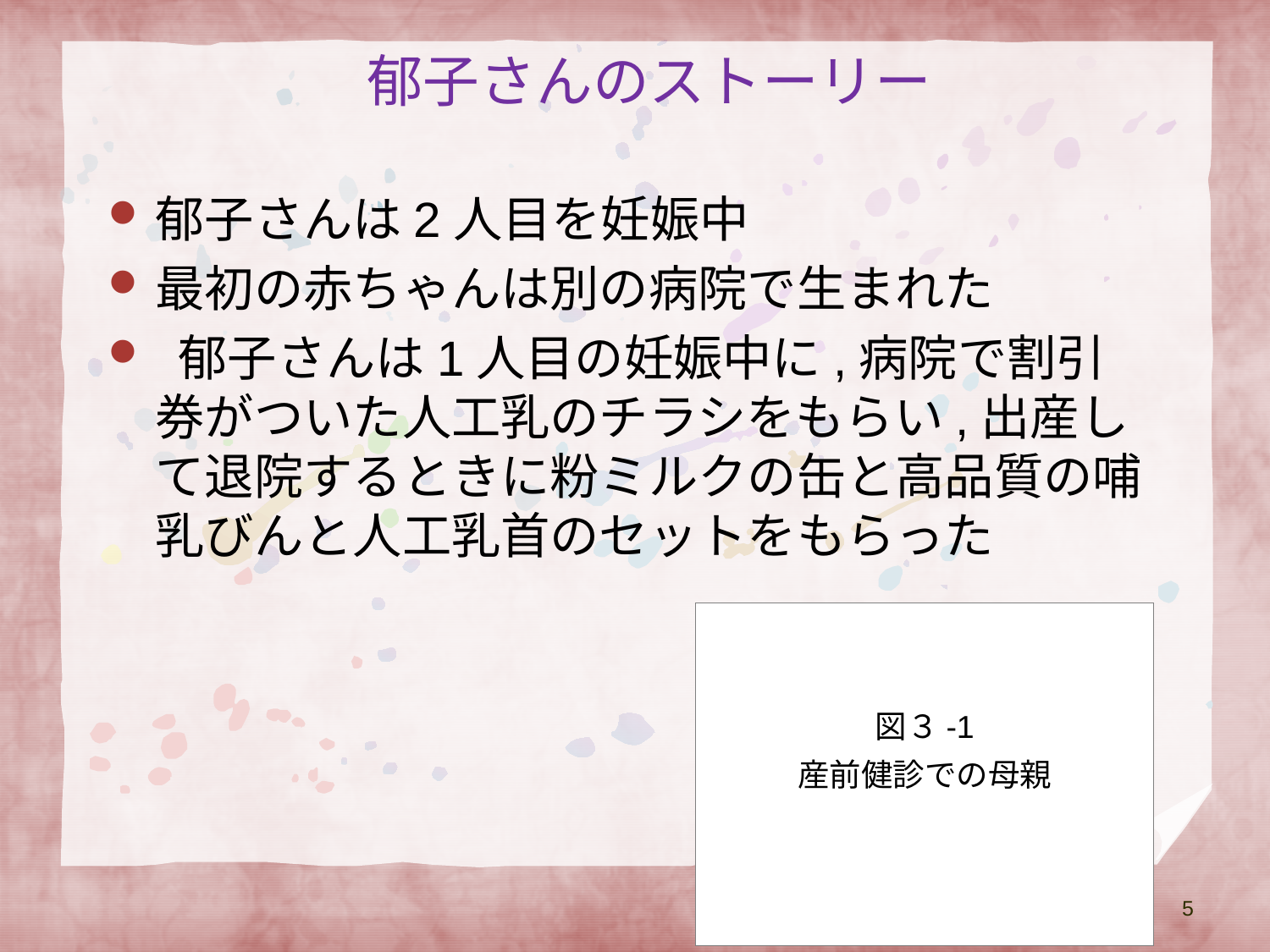

郁子さんのストーリー
郁子さんは2人目を妊娠中
最初の赤ちゃんは別の病院で生まれた
 郁子さんは1人目の妊娠中に,病院で割引券がついた人工乳のチラシをもらい,出産して退院するときに粉ミルクの缶と高品質の哺乳びんと人工乳首のセットをもらった

図３-1
産前健診での母親

5